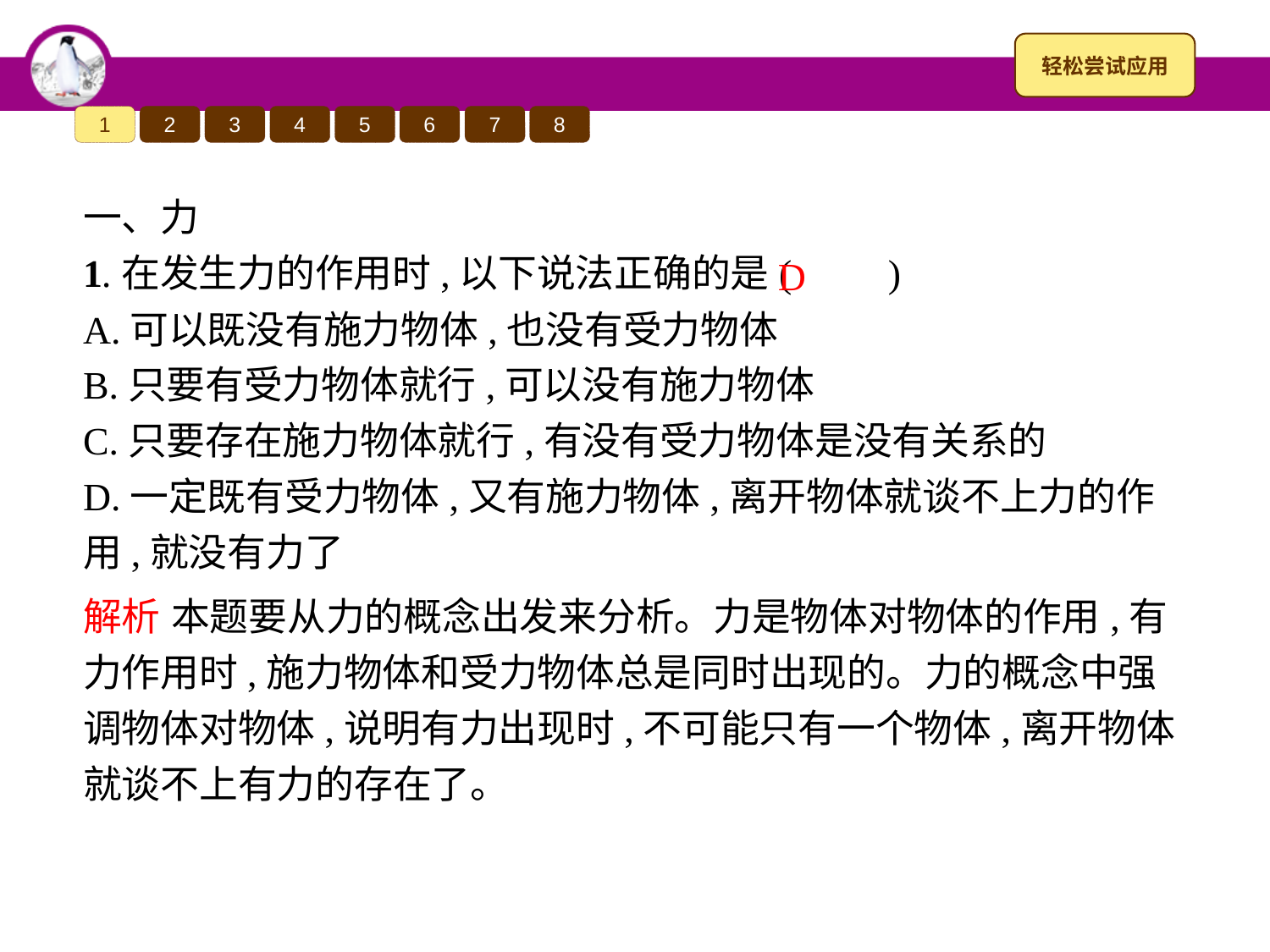

1
2
3
4
5
6
7
8
一、力
1.在发生力的作用时,以下说法正确的是(　　)
A.可以既没有施力物体,也没有受力物体
B.只要有受力物体就行,可以没有施力物体
C.只要存在施力物体就行,有没有受力物体是没有关系的
D.一定既有受力物体,又有施力物体,离开物体就谈不上力的作用,就没有力了
D
解析 本题要从力的概念出发来分析。力是物体对物体的作用,有力作用时,施力物体和受力物体总是同时出现的。力的概念中强调物体对物体,说明有力出现时,不可能只有一个物体,离开物体就谈不上有力的存在了。